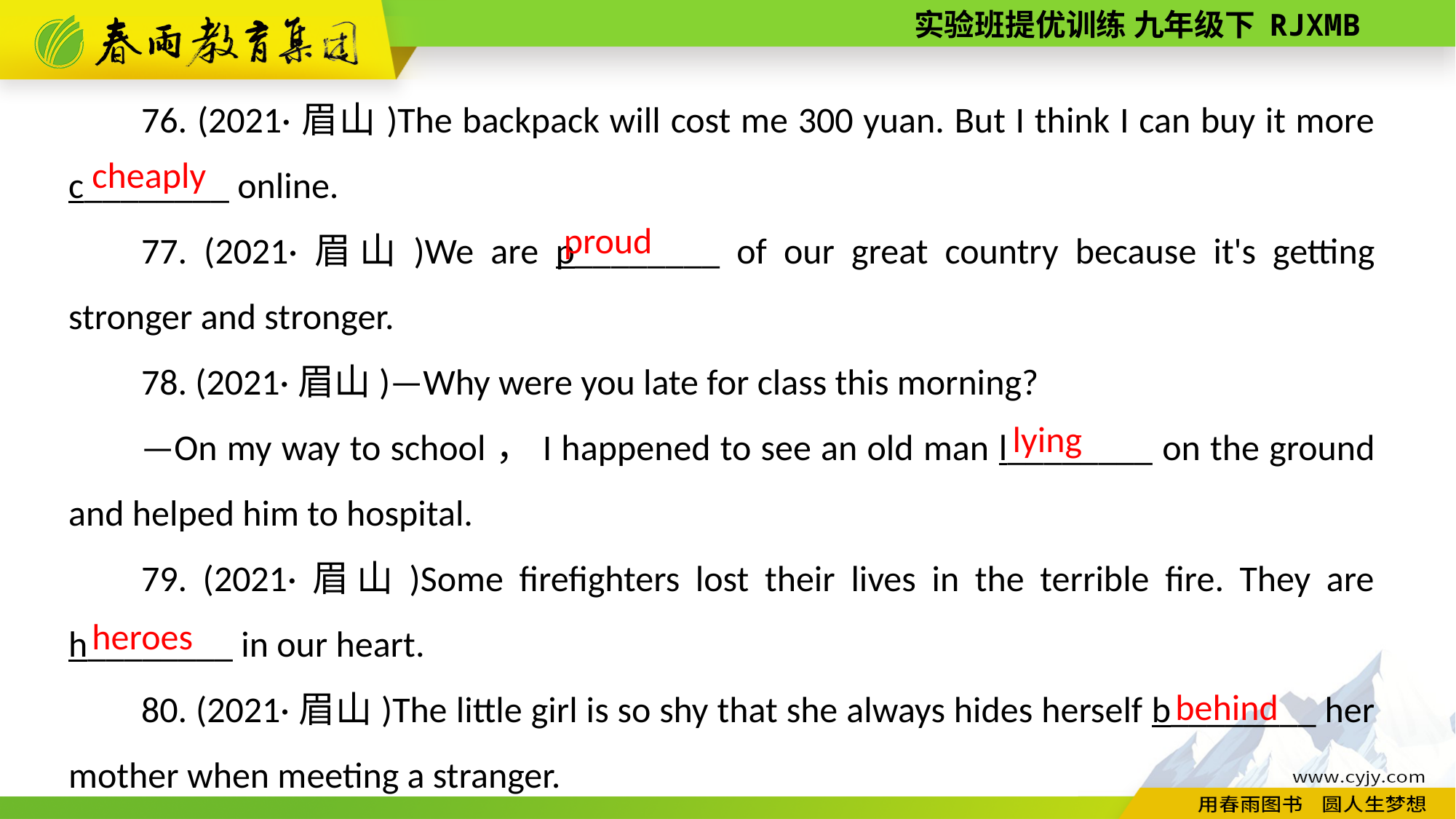

76. (2021·眉山)The backpack will cost me 300 yuan. But I think I can buy it more c________ online.
77. (2021·眉山)We are p________ of our great country because it's getting stronger and stronger.
78. (2021·眉山)—Why were you late for class this morning?
—On my way to school，I happened to see an old man l________ on the ground and helped him to hospital.
79. (2021·眉山)Some firefighters lost their lives in the terrible fire. They are h________ in our heart.
80. (2021·眉山)The little girl is so shy that she always hides herself b________ her mother when meeting a stranger.
cheaply
proud
lying
heroes
behind